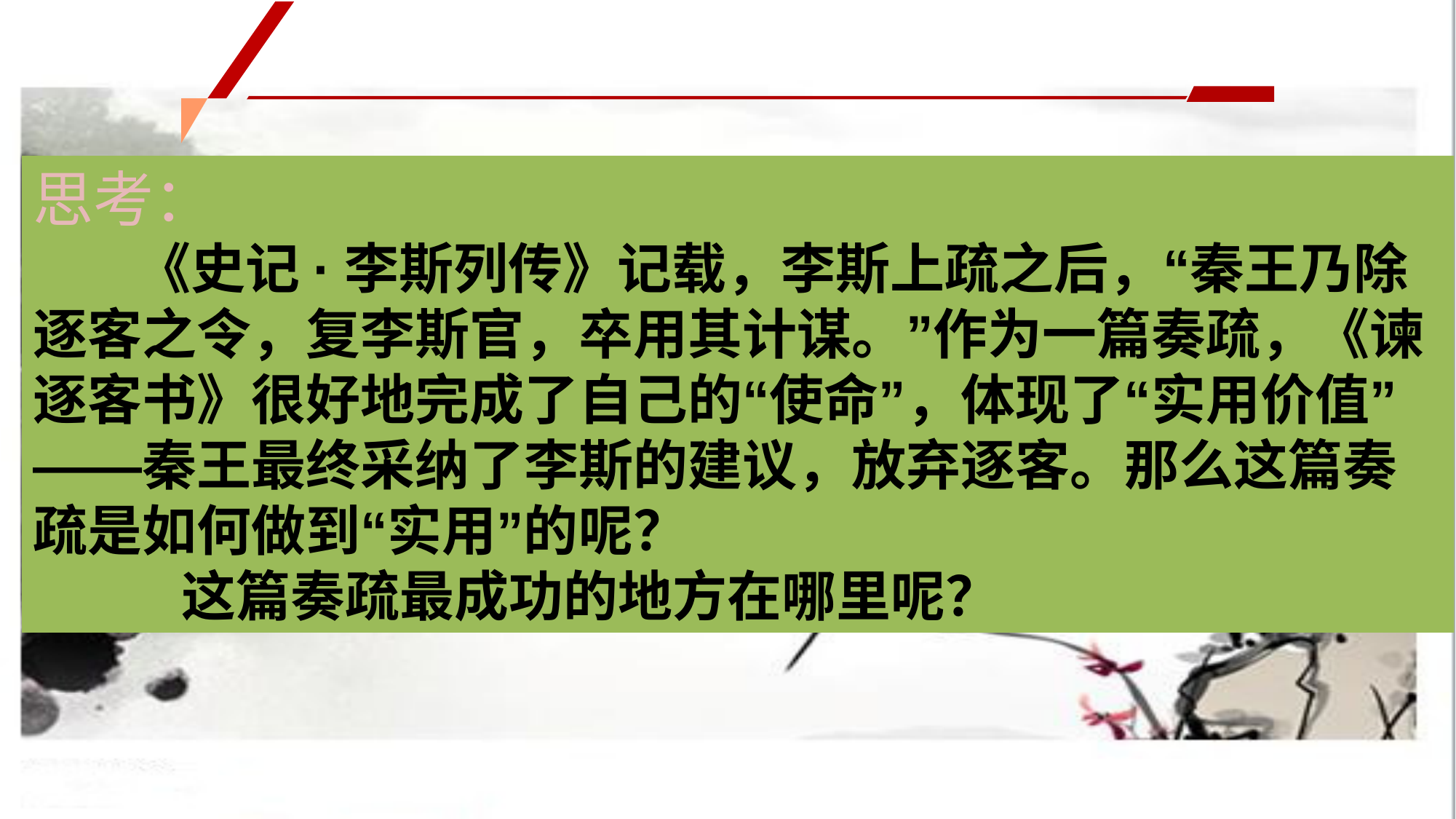

思考：
      《史记·李斯列传》记载，李斯上疏之后，“秦王乃除逐客之令，复李斯官，卒用其计谋。”作为一篇奏疏，《谏逐客书》很好地完成了自己的“使命”，体现了“实用价值”——秦王最终采纳了李斯的建议，放弃逐客。那么这篇奏疏是如何做到“实用”的呢？
         这篇奏疏最成功的地方在哪里呢？